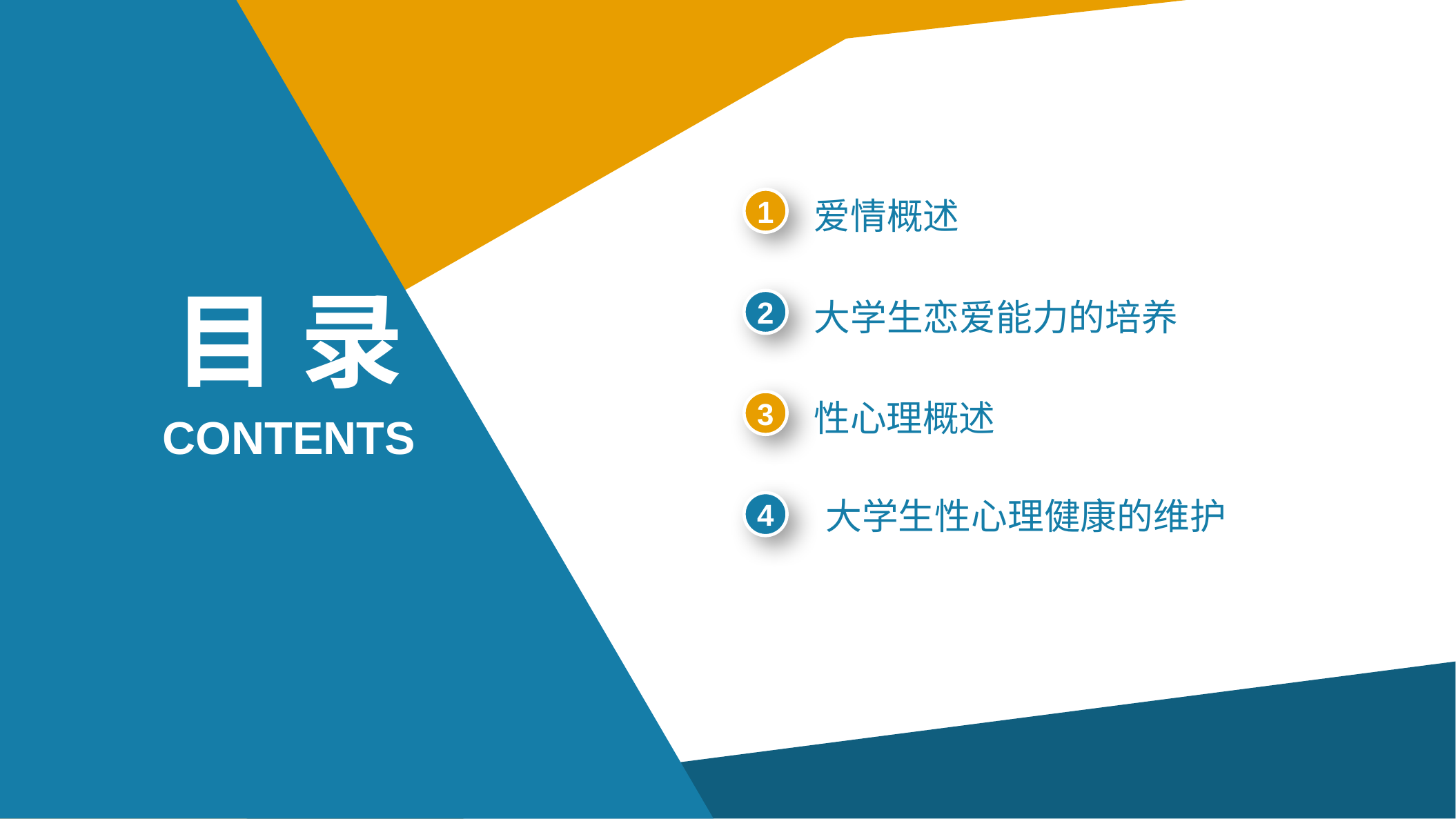

1
爱情概述
目 录
2
大学生恋爱能力的培养
3
性心理概述
CONTENTS
4
大学生性心理健康的维护